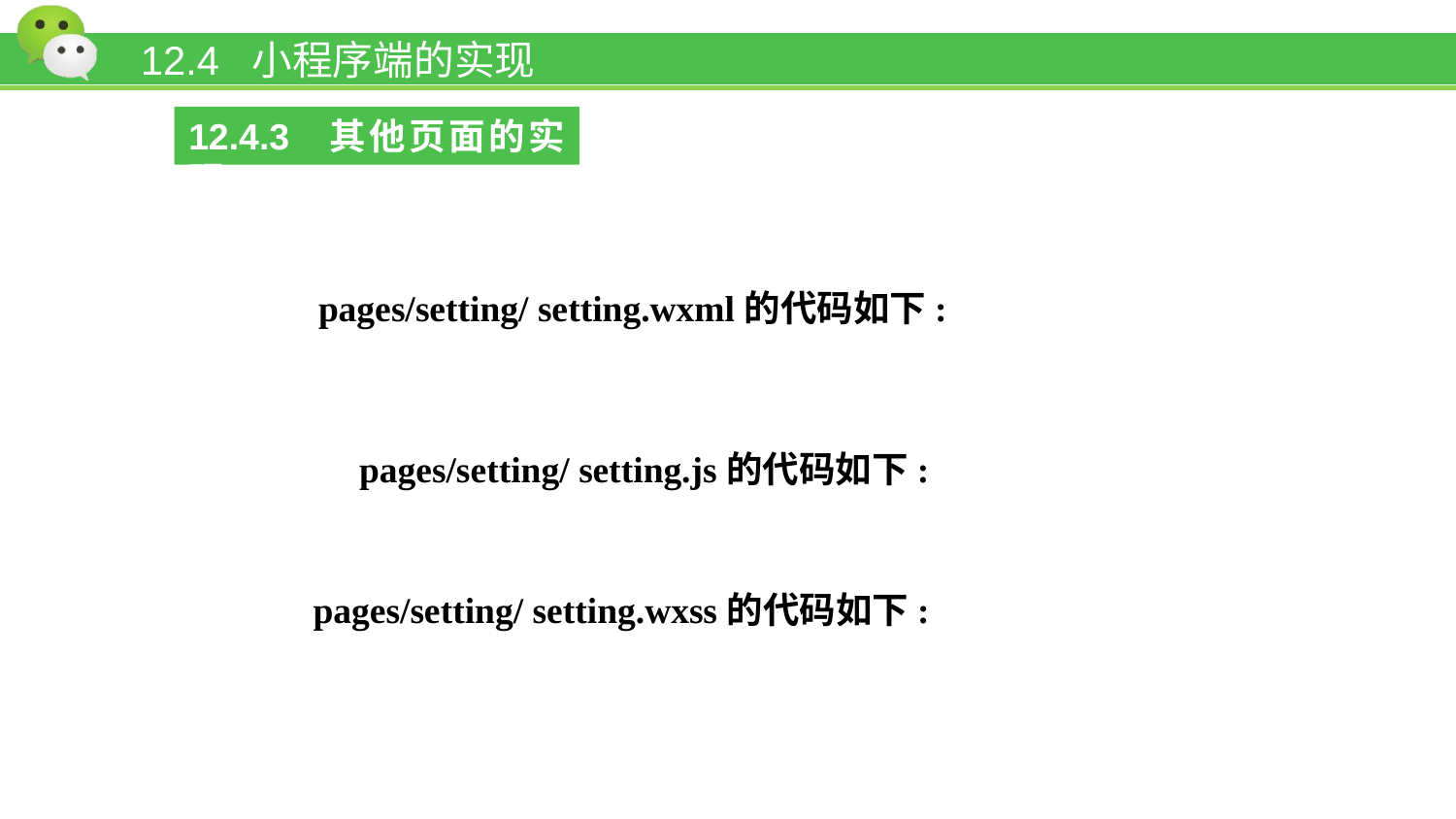

# 12.4  小程序端的实现
12.4.3  其他页面的实现
pages/setting/ setting.wxml的代码如下:
pages/setting/ setting.js的代码如下:
pages/setting/ setting.wxss的代码如下: